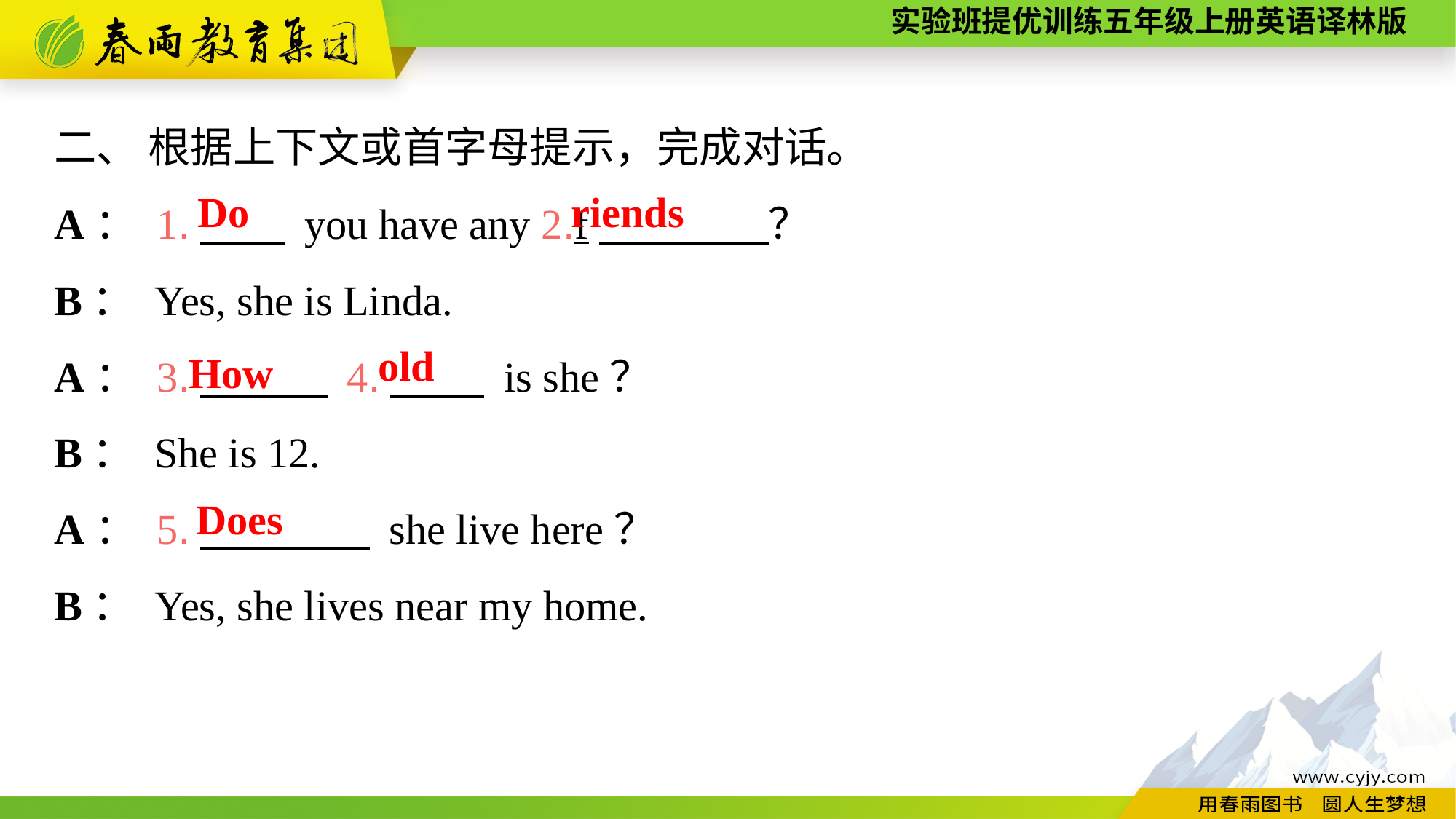

二、 根据上下文或首字母提示，完成对话。
A： 1.　　 you have any 2.f　　　　？
B： Yes, she is Linda.
A： 3.　　　 4.　 　 is she？
B： She is 12.
A： 5.　　　　 she live here？
B： Yes, she lives near my home.
Do
riends
How
old
Does